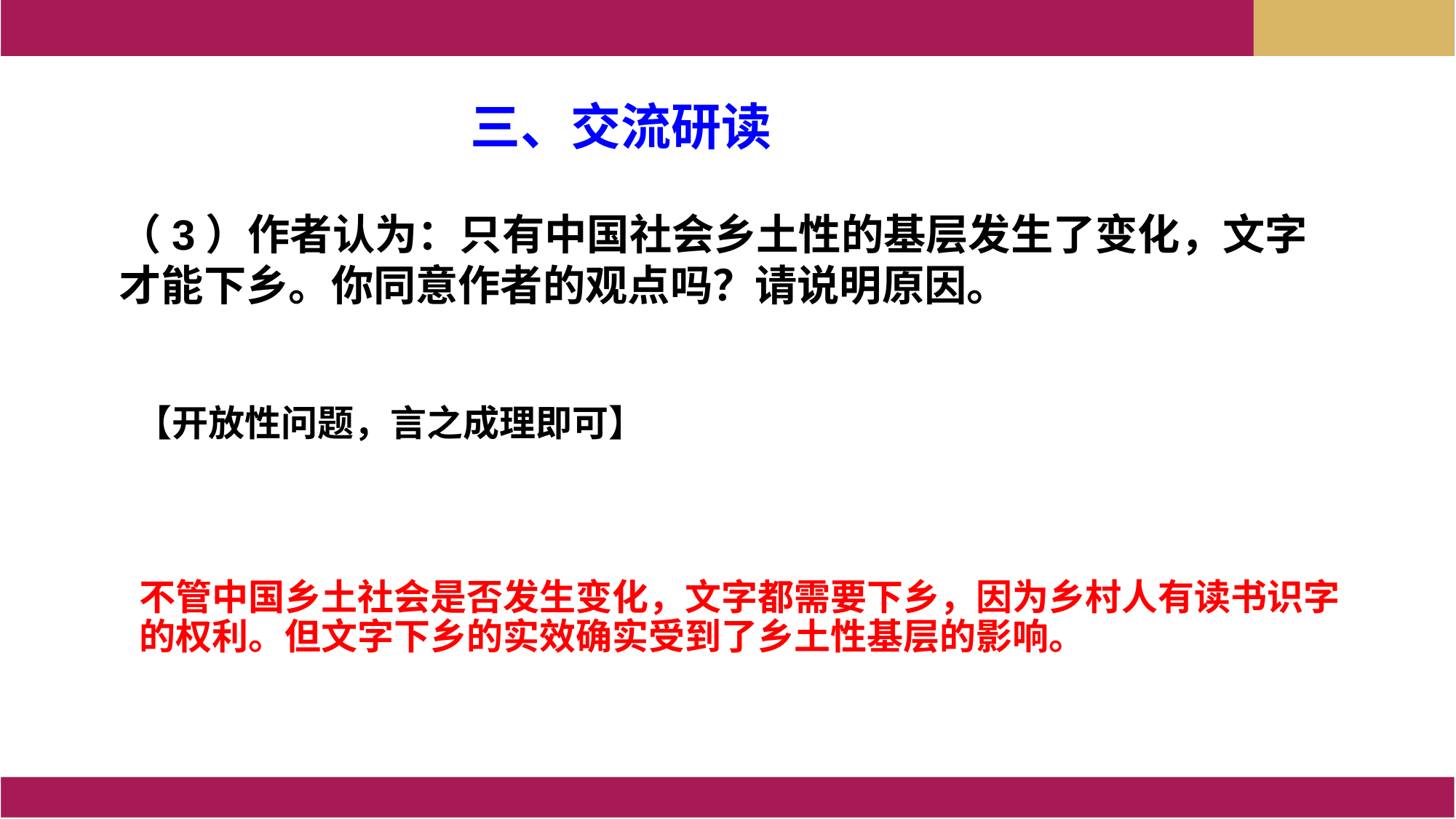

三、交流研读
（3）作者认为：只有中国社会乡土性的基层发生了变化，文字才能下乡。你同意作者的观点吗？请说明原因。

【开放性问题，言之成理即可】
不管中国乡土社会是否发生变化，文字都需要下乡，因为乡村人有读书识字的权利。但文字下乡的实效确实受到了乡土性基层的影响。